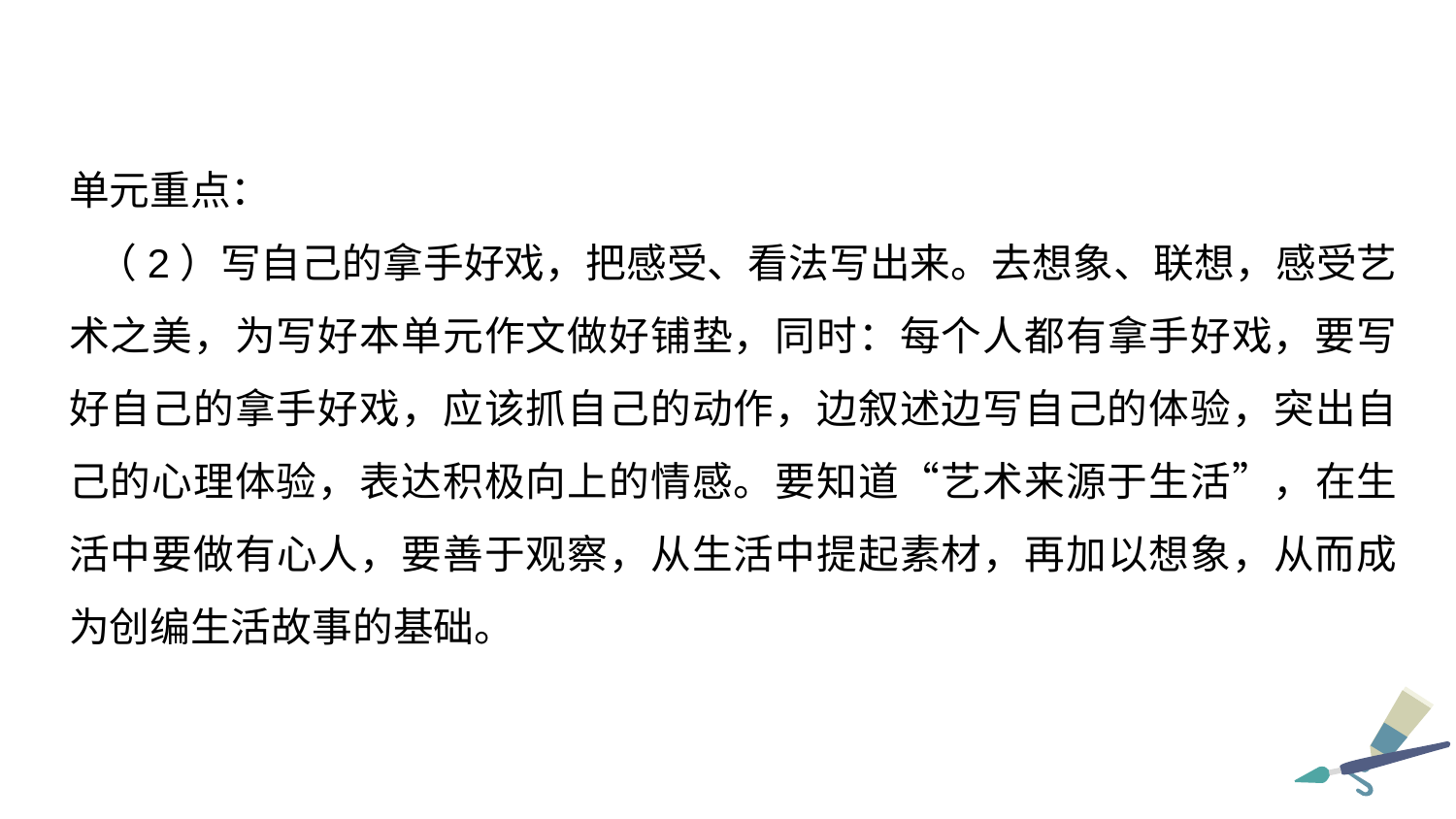

单元重点：
  （2）写自己的拿手好戏，把感受、看法写出来。去想象、联想，感受艺术之美，为写好本单元作文做好铺垫，同时：每个人都有拿手好戏，要写好自己的拿手好戏，应该抓自己的动作，边叙述边写自己的体验，突出自己的心理体验，表达积极向上的情感。要知道“艺术来源于生活”，在生活中要做有心人，要善于观察，从生活中提起素材，再加以想象，从而成为创编生活故事的基础。